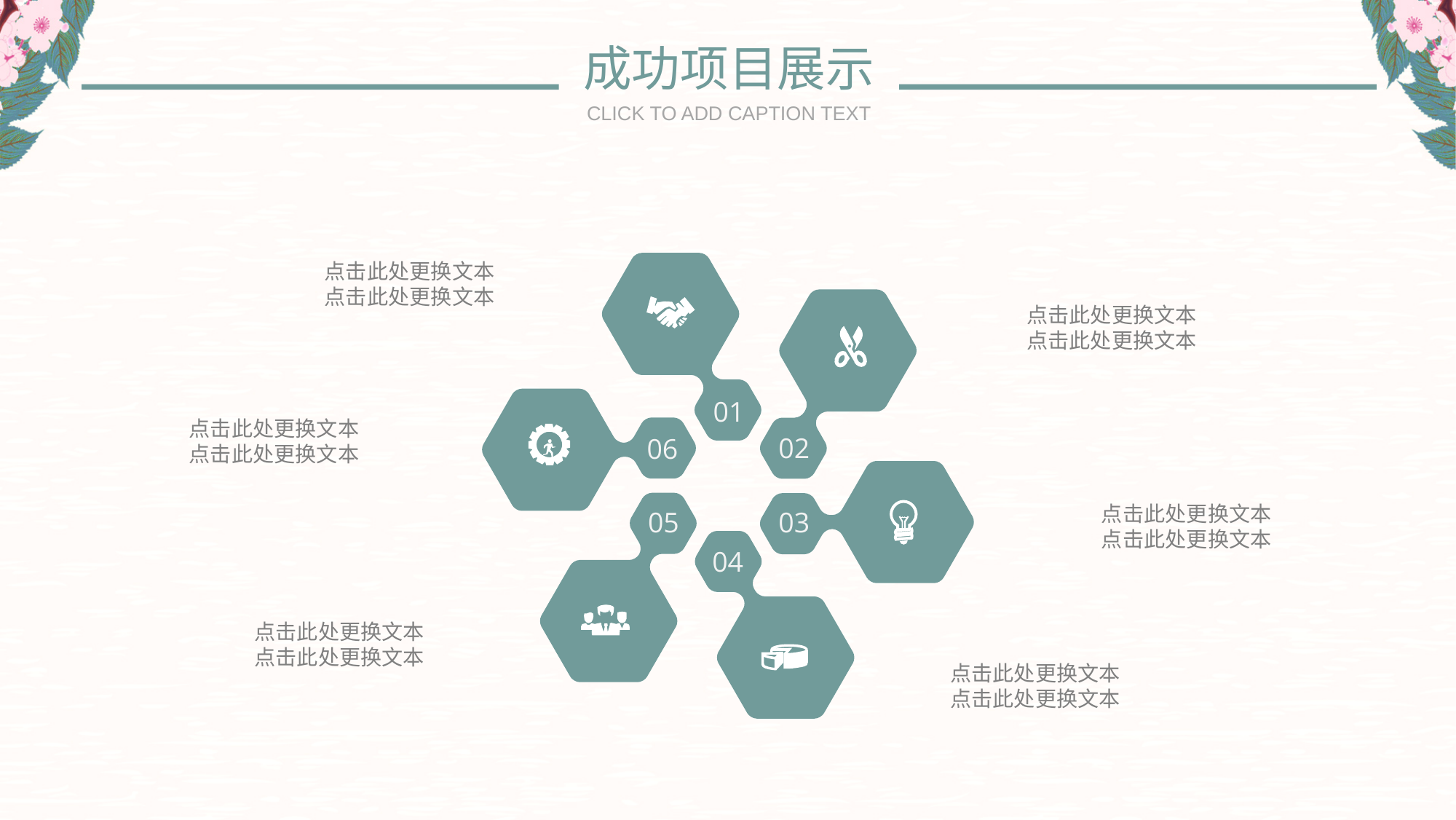

成功项目展示

CLICK TO ADD CAPTION TEXT
点击此处更换文本
点击此处更换文本

点击此处更换文本
点击此处更换文本

01
点击此处更换文本
点击此处更换文本

02
06

点击此处更换文本
点击此处更换文本
05

03

04

点击此处更换文本
点击此处更换文本

点击此处更换文本
点击此处更换文本